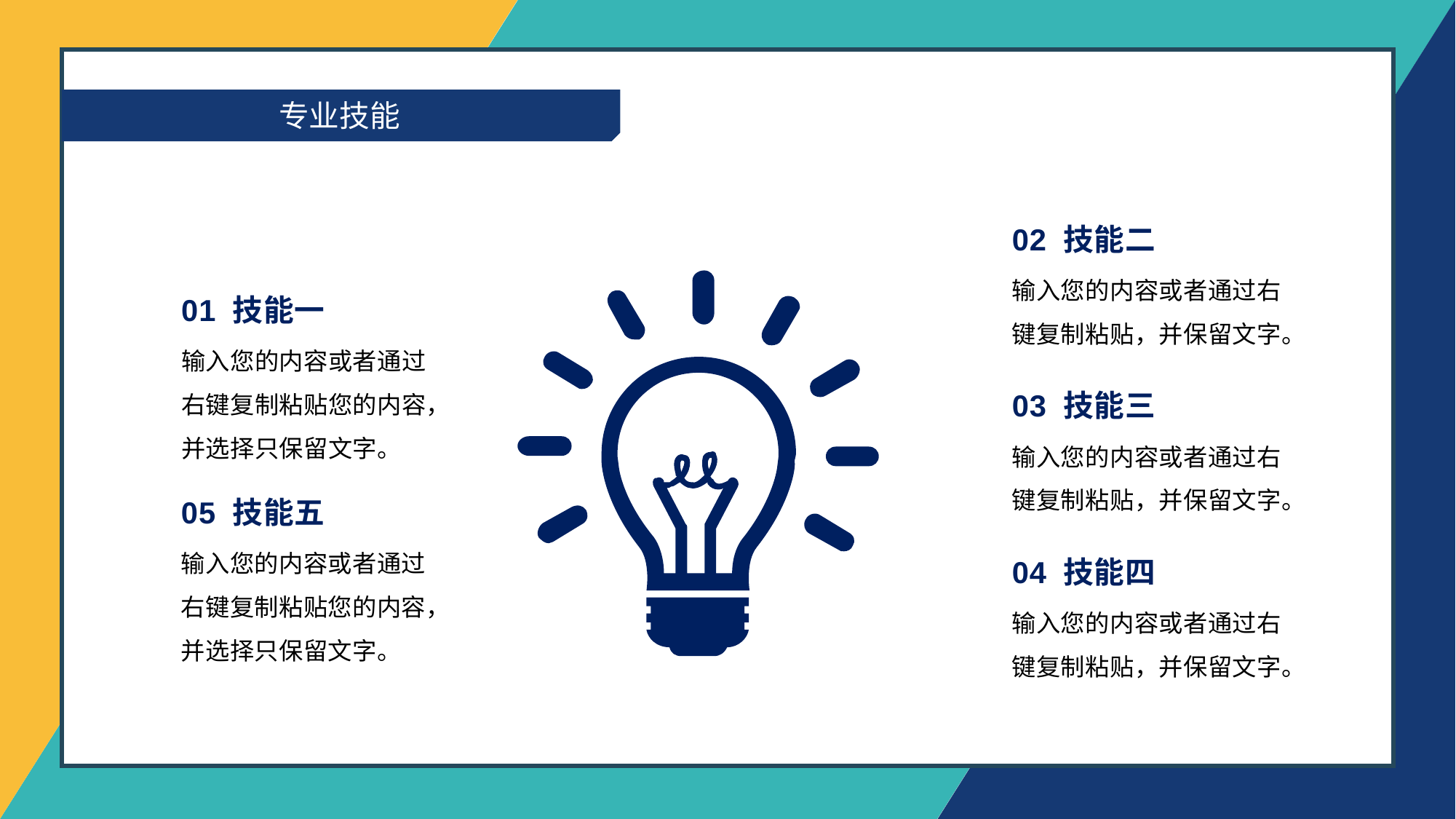

专业技能
02 技能二
输入您的内容或者通过右键复制粘贴，并保留文字。

01 技能一
输入您的内容或者通过右键复制粘贴您的内容，并选择只保留文字。
03 技能三
输入您的内容或者通过右键复制粘贴，并保留文字。
05 技能五
输入您的内容或者通过右键复制粘贴您的内容，并选择只保留文字。
04 技能四
输入您的内容或者通过右键复制粘贴，并保留文字。